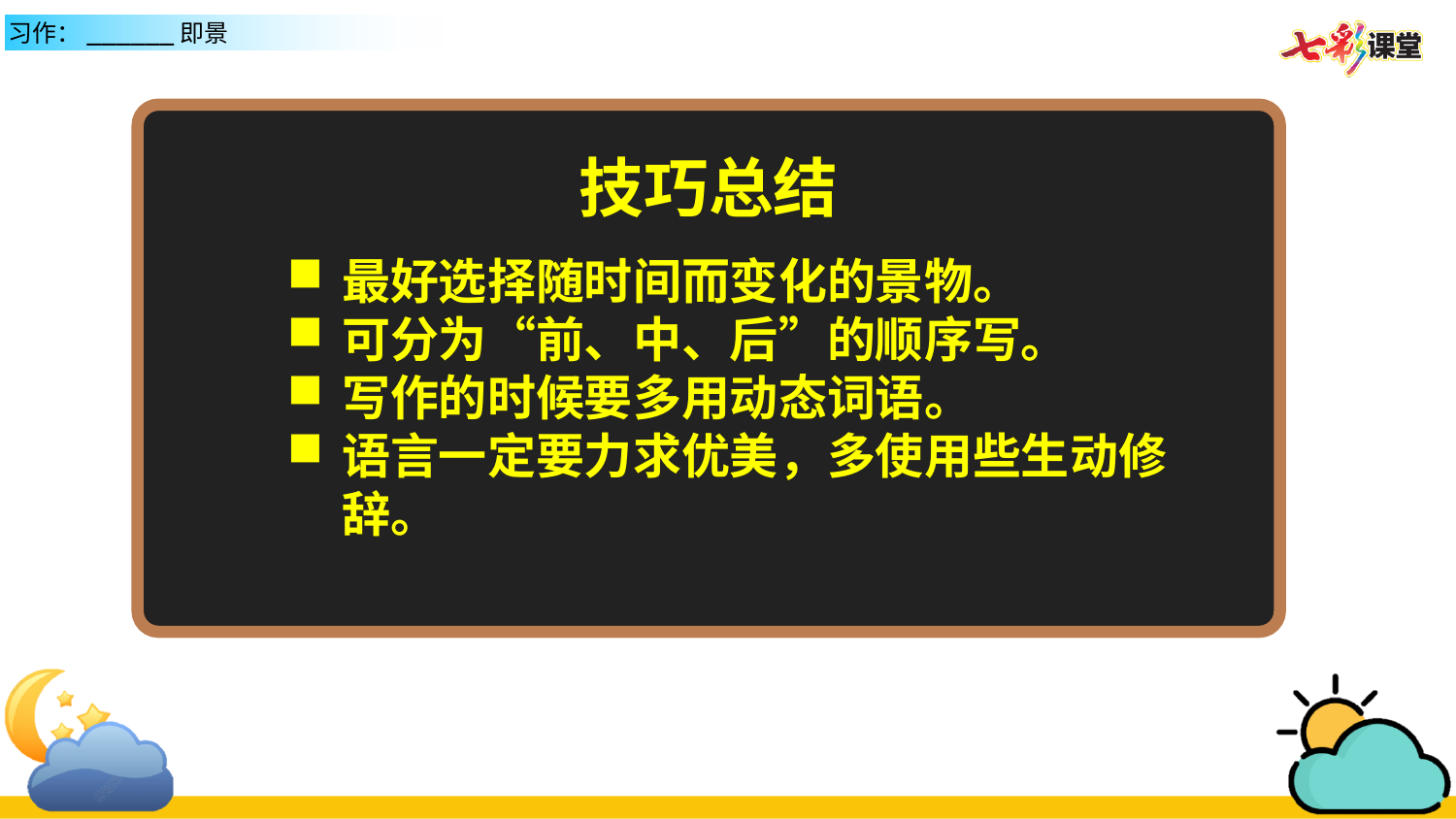

技巧总结
最好选择随时间而变化的景物。
可分为“前、中、后”的顺序写。
写作的时候要多用动态词语。
语言一定要力求优美，多使用些生动修辞。